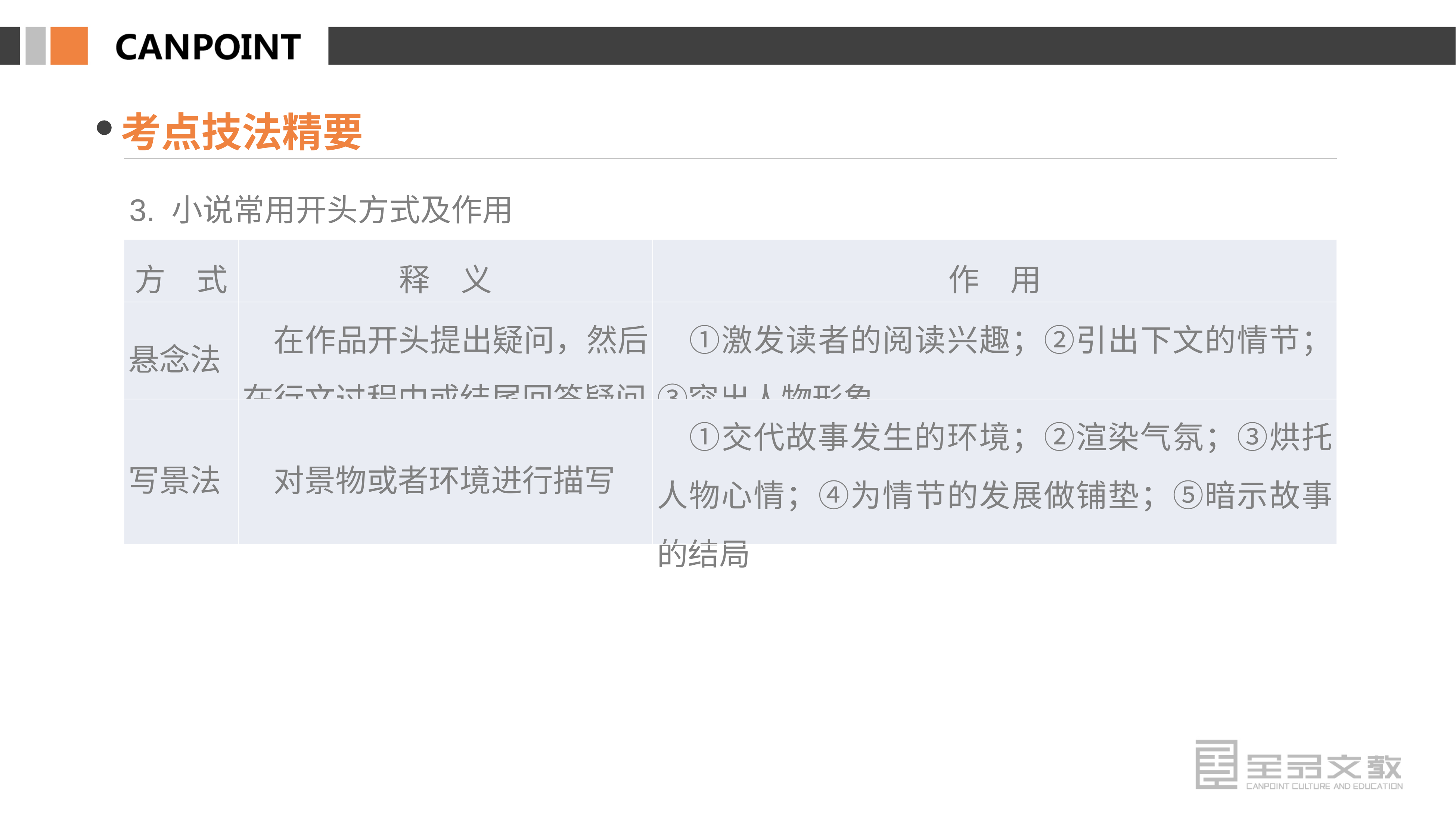

考点技法精要

3. 小说常用开头方式及作用
| 方　式 | 释　义 | 作　用 |
| --- | --- | --- |
| 悬念法 | 在作品开头提出疑问，然后在行文过程中或结尾回答疑问 | ①激发读者的阅读兴趣；②引出下文的情节；③突出人物形象 |
| 写景法 | 对景物或者环境进行描写 | ①交代故事发生的环境；②渲染气氛；③烘托人物心情；④为情节的发展做铺垫；⑤暗示故事的结局 |